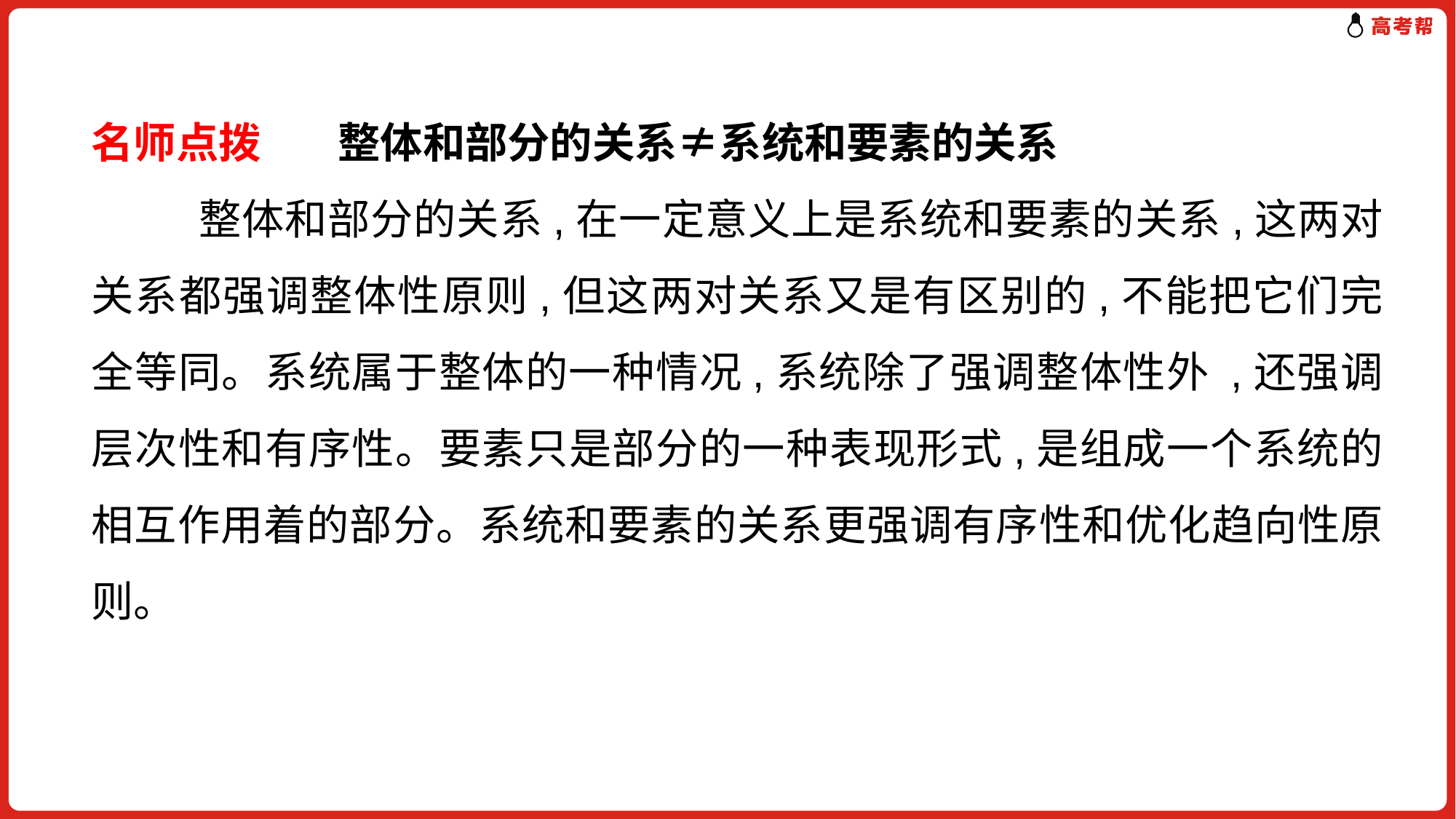

名师点拨        整体和部分的关系≠系统和要素的关系
 　　整体和部分的关系,在一定意义上是系统和要素的关系,这两对关系都强调整体性原则,但这两对关系又是有区别的,不能把它们完全等同。系统属于整体的一种情况,系统除了强调整体性外 ,还强调层次性和有序性。要素只是部分的一种表现形式,是组成一个系统的相互作用着的部分。系统和要素的关系更强调有序性和优化趋向性原则。